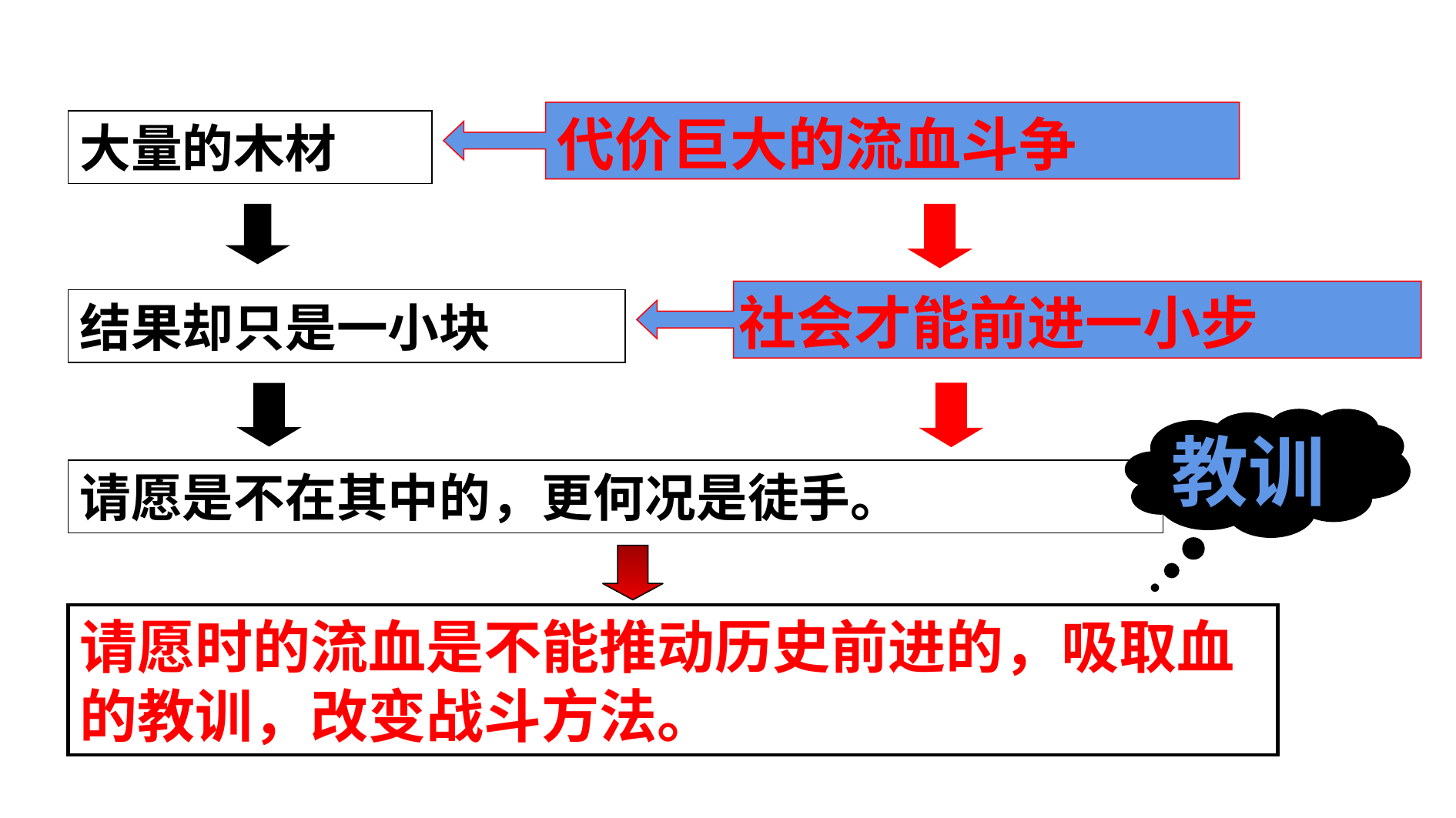

代价巨大的流血斗争
大量的木材

社会才能前进一小步
结果却只是一小块

教训
请愿是不在其中的，更何况是徒手。

请愿时的流血是不能推动历史前进的，吸取血的教训，改变战斗方法。